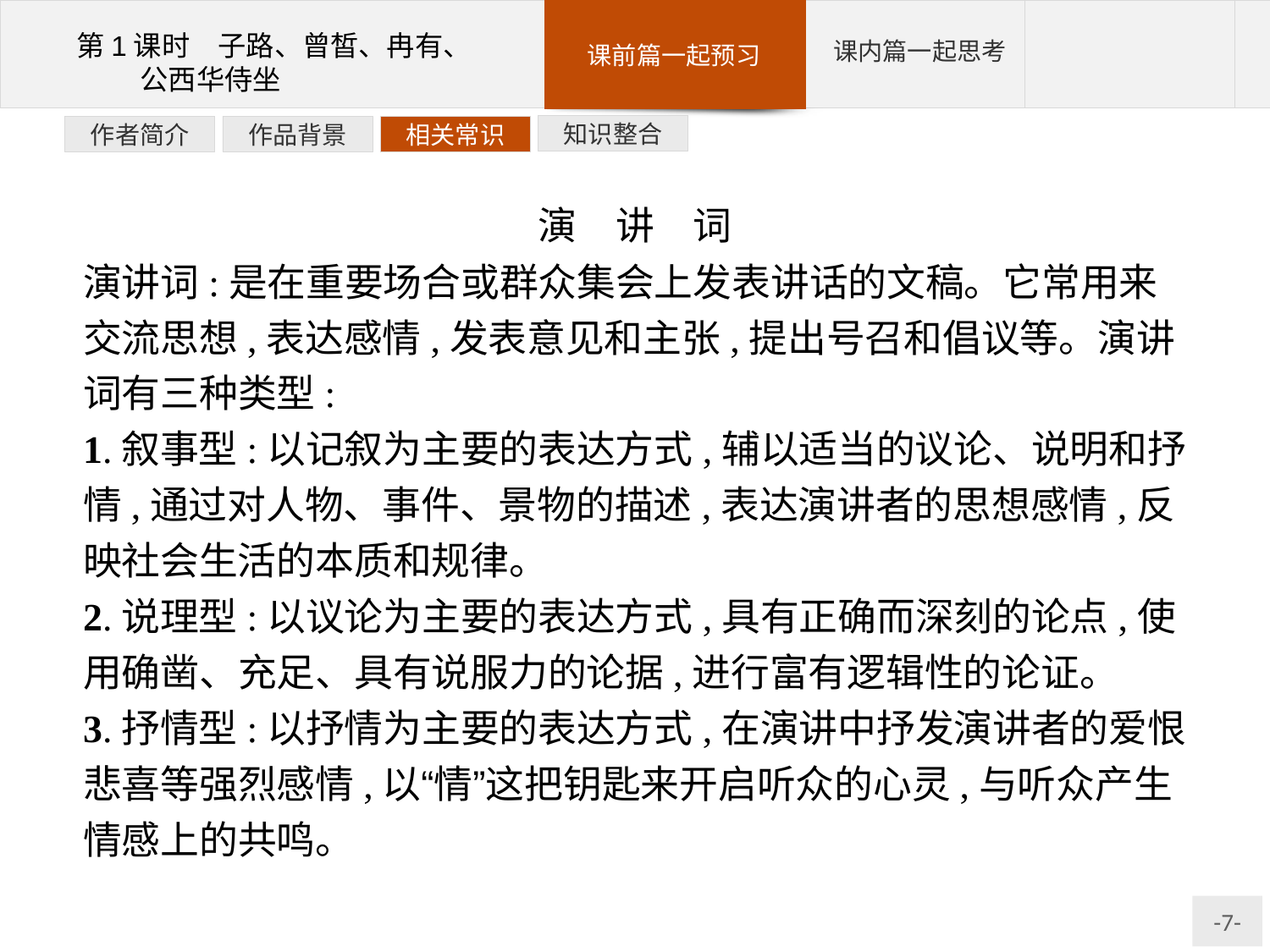

知识整合
相关常识
作品背景
作者简介
演　讲　词
演讲词:是在重要场合或群众集会上发表讲话的文稿。它常用来交流思想,表达感情,发表意见和主张,提出号召和倡议等。演讲词有三种类型:
1.叙事型:以记叙为主要的表达方式,辅以适当的议论、说明和抒情,通过对人物、事件、景物的描述,表达演讲者的思想感情,反映社会生活的本质和规律。
2.说理型:以议论为主要的表达方式,具有正确而深刻的论点,使用确凿、充足、具有说服力的论据,进行富有逻辑性的论证。
3.抒情型:以抒情为主要的表达方式,在演讲中抒发演讲者的爱恨悲喜等强烈感情,以“情”这把钥匙来开启听众的心灵,与听众产生情感上的共鸣。